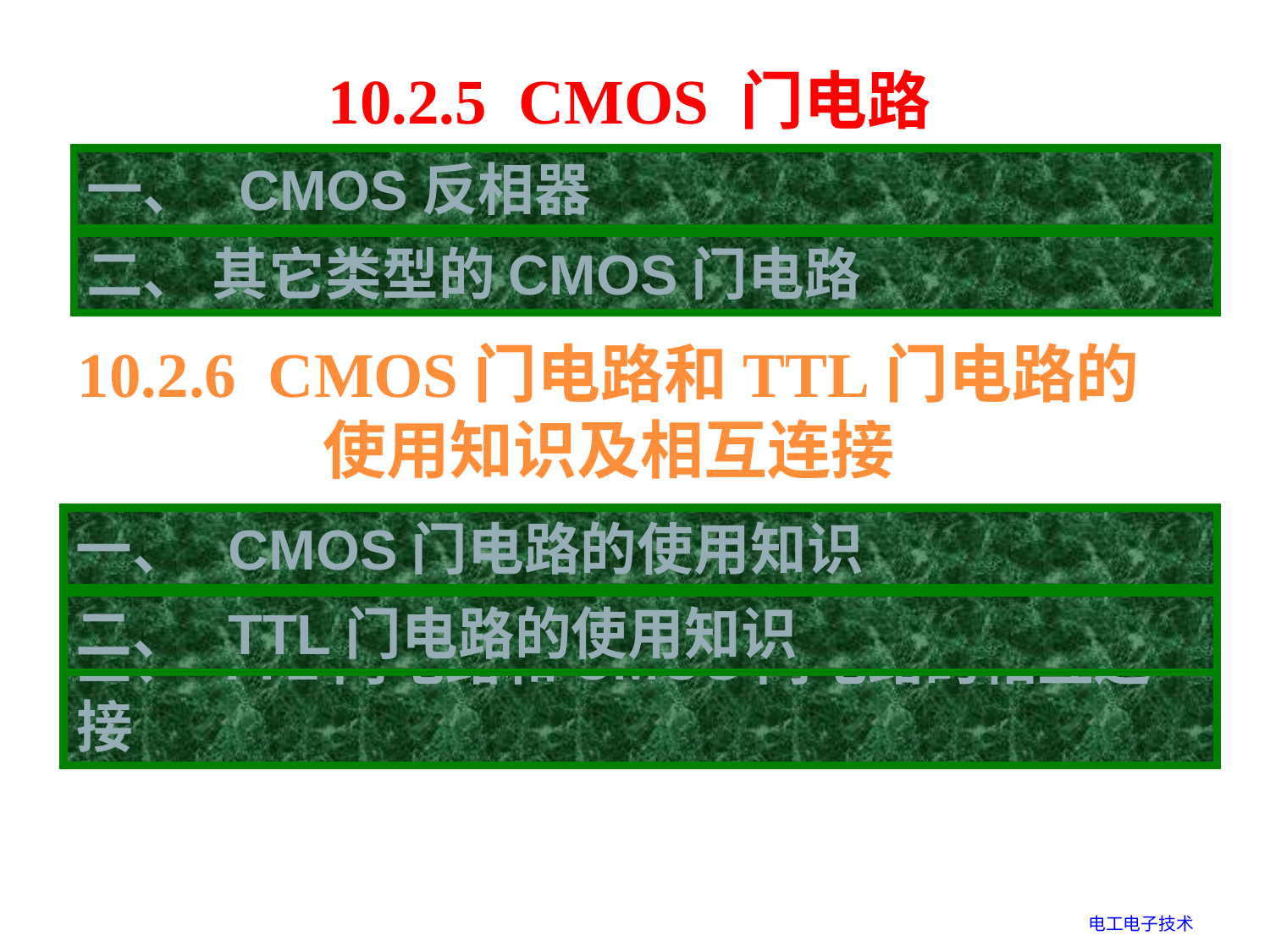

10.2.5  CMOS 门电路
一、  CMOS反相器
二、 其它类型的CMOS门电路
10.2.6  CMOS门电路和TTL门电路的
使用知识及相互连接
一、  CMOS门电路的使用知识
二、  TTL门电路的使用知识
三、 TTL门电路和CMOS门电路的相互连接
电工电子技术
111